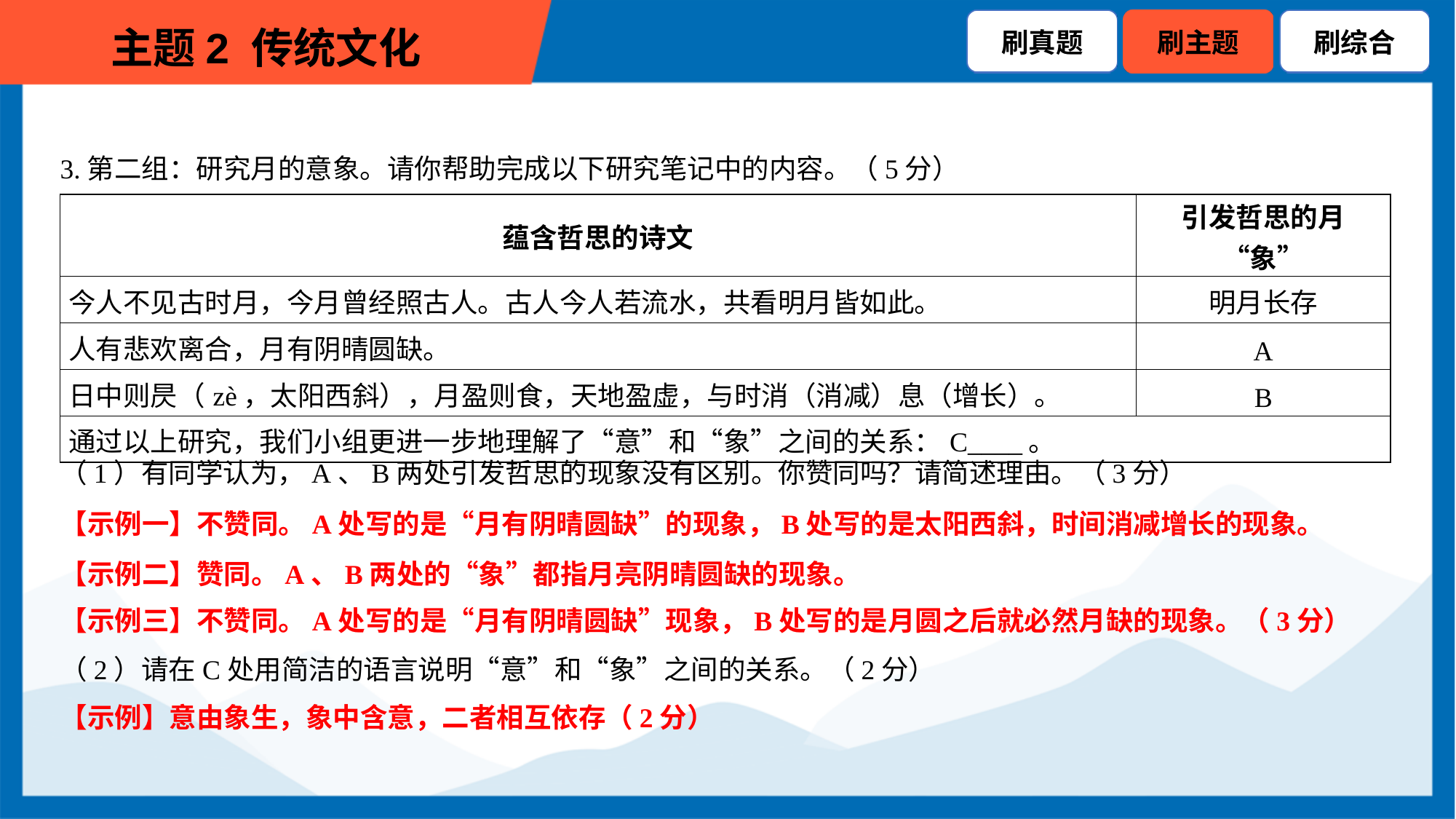

3.第二组：研究月的意象。请你帮助完成以下研究笔记中的内容。（5分）
| 蕴含哲思的诗文 | 引发哲思的月“象” |
| --- | --- |
| 今人不见古时月，今月曾经照古人。古人今人若流水，共看明月皆如此。 | 明月长存 |
| 人有悲欢离合，月有阴晴圆缺。 | A |
| 日中则昃（zè，太阳西斜），月盈则食，天地盈虚，与时消（消减）息（增长）。 | B |
| 通过以上研究，我们小组更进一步地理解了“意”和“象”之间的关系：C\_\_\_\_。 |  |
（1）有同学认为，A、B两处引发哲思的现象没有区别。你赞同吗？请简述理由。（3分）
【示例一】不赞同。A处写的是“月有阴晴圆缺”的现象，B处写的是太阳西斜，时间消减增长的现象。
【示例二】赞同。A、B两处的“象”都指月亮阴晴圆缺的现象。
【示例三】不赞同。A处写的是“月有阴晴圆缺”现象，B处写的是月圆之后就必然月缺的现象。（3分）
（2）请在C处用简洁的语言说明“意”和“象”之间的关系。（2分）
【示例】意由象生，象中含意，二者相互依存（2分）